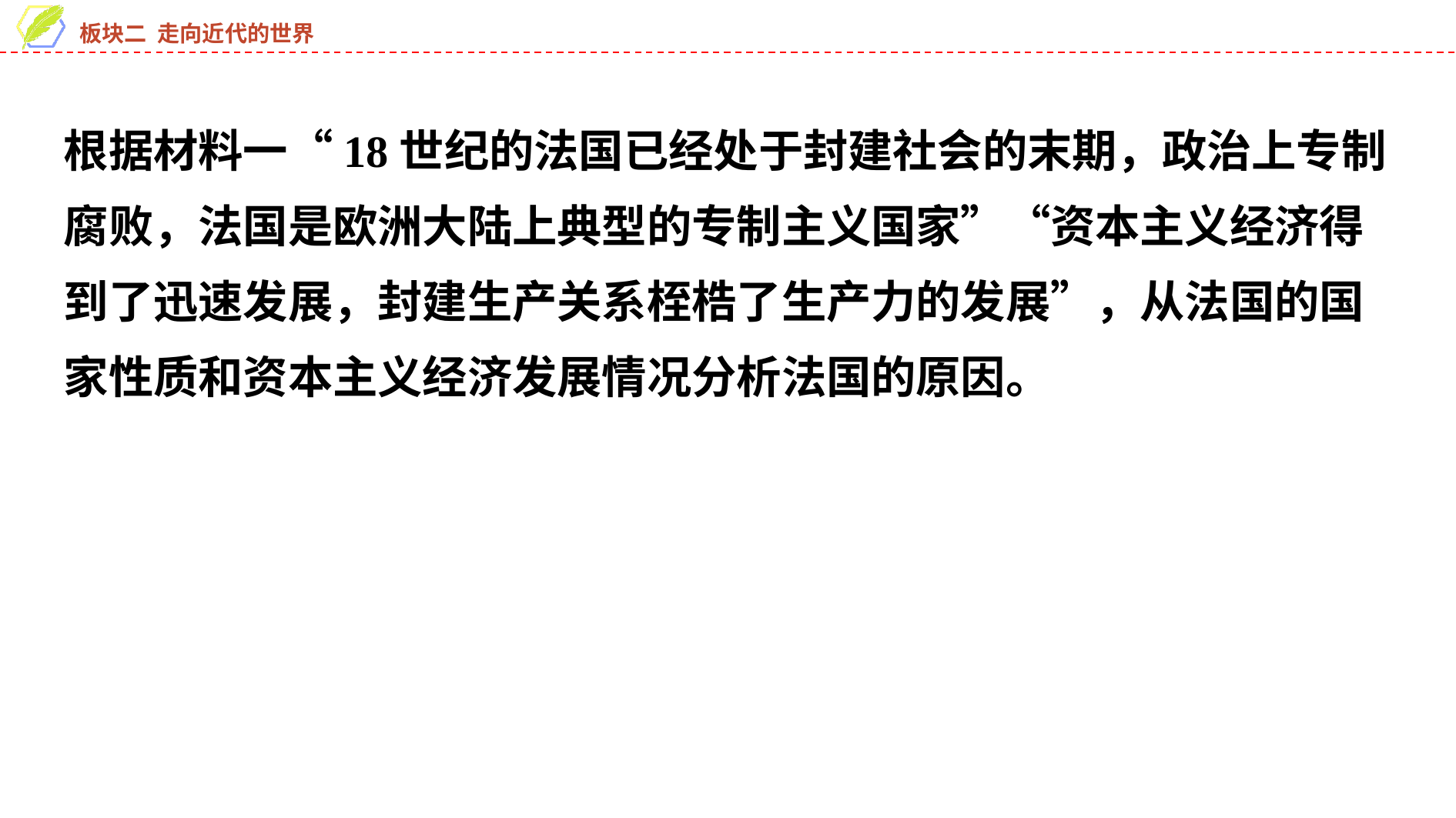

根据材料一“18世纪的法国已经处于封建社会的末期，政治上专制腐败，法国是欧洲大陆上典型的专制主义国家”“资本主义经济得到了迅速发展，封建生产关系桎梏了生产力的发展”，从法国的国家性质和资本主义经济发展情况分析法国的原因。